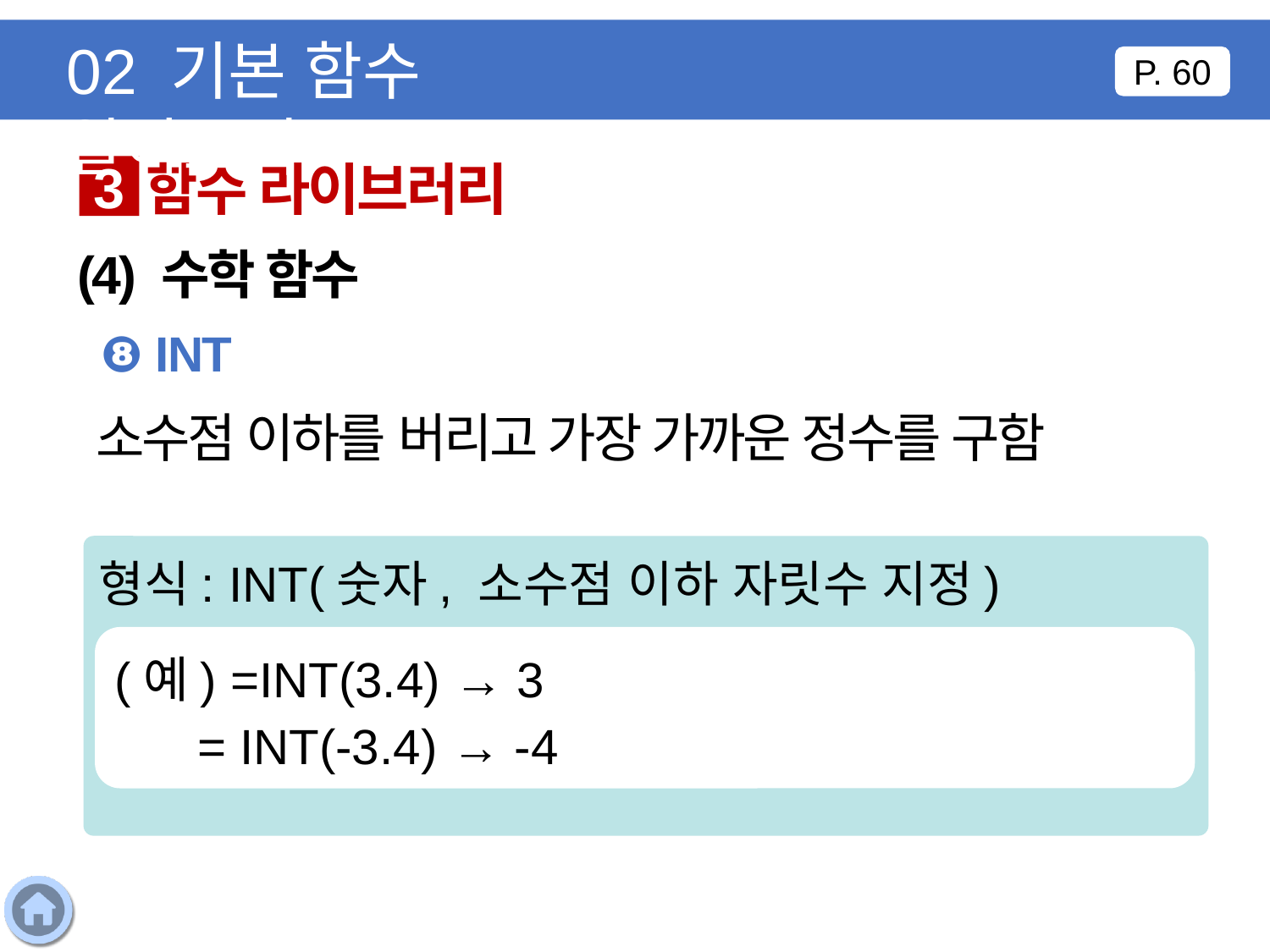

02 기본 함수 알아보기
P. 60
함수 라이브러리
3
(4) 수학 함수
❽ INT
소수점 이하를 버리고 가장 가까운 정수를 구함
형식: INT(숫자, 소수점 이하 자릿수 지정)
(예) =INT(3.4) → 3
      = INT(-3.4) → -4